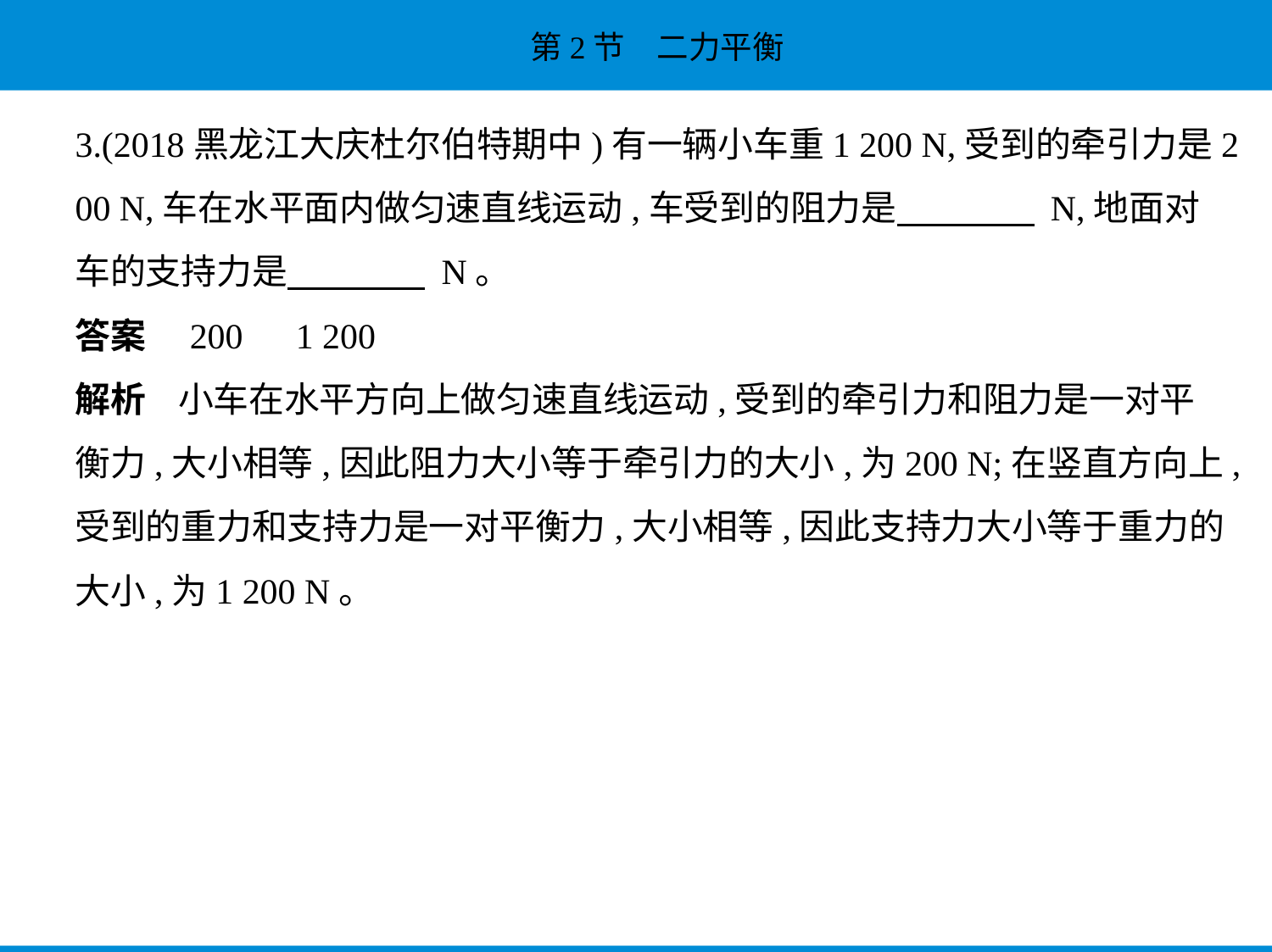

3.(2018黑龙江大庆杜尔伯特期中)有一辆小车重1 200 N,受到的牵引力是2
00 N,车在水平面内做匀速直线运动,车受到的阻力是　　　     N,地面对
车的支持力是　　　     N。
答案　200　1 200
解析    小车在水平方向上做匀速直线运动,受到的牵引力和阻力是一对平
衡力,大小相等,因此阻力大小等于牵引力的大小,为200 N;在竖直方向上,
受到的重力和支持力是一对平衡力,大小相等,因此支持力大小等于重力的
大小,为1 200 N。